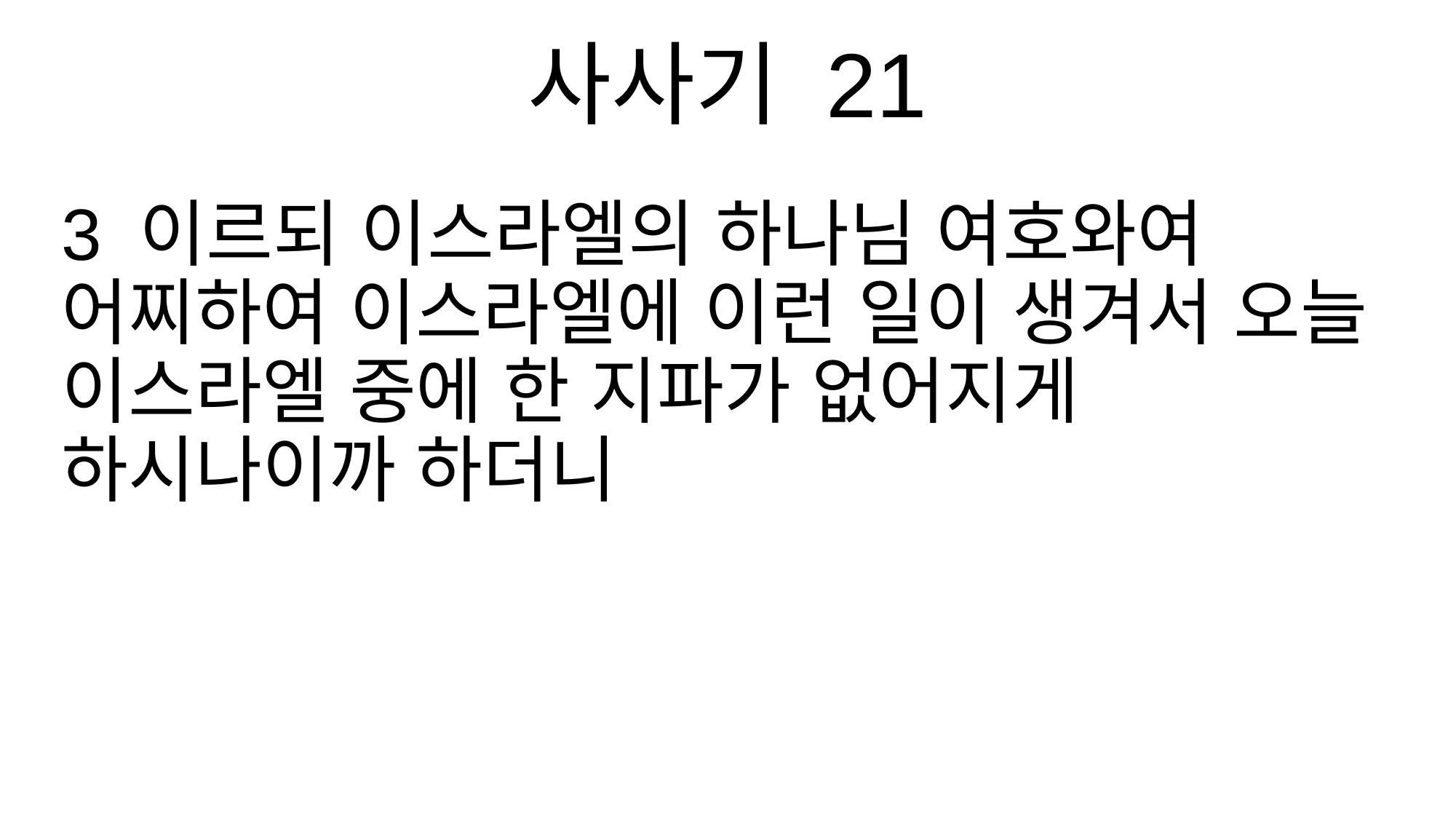

사사기 21
3 이르되 이스라엘의 하나님 여호와여 어찌하여 이스라엘에 이런 일이 생겨서 오늘 이스라엘 중에 한 지파가 없어지게 하시나이까 하더니